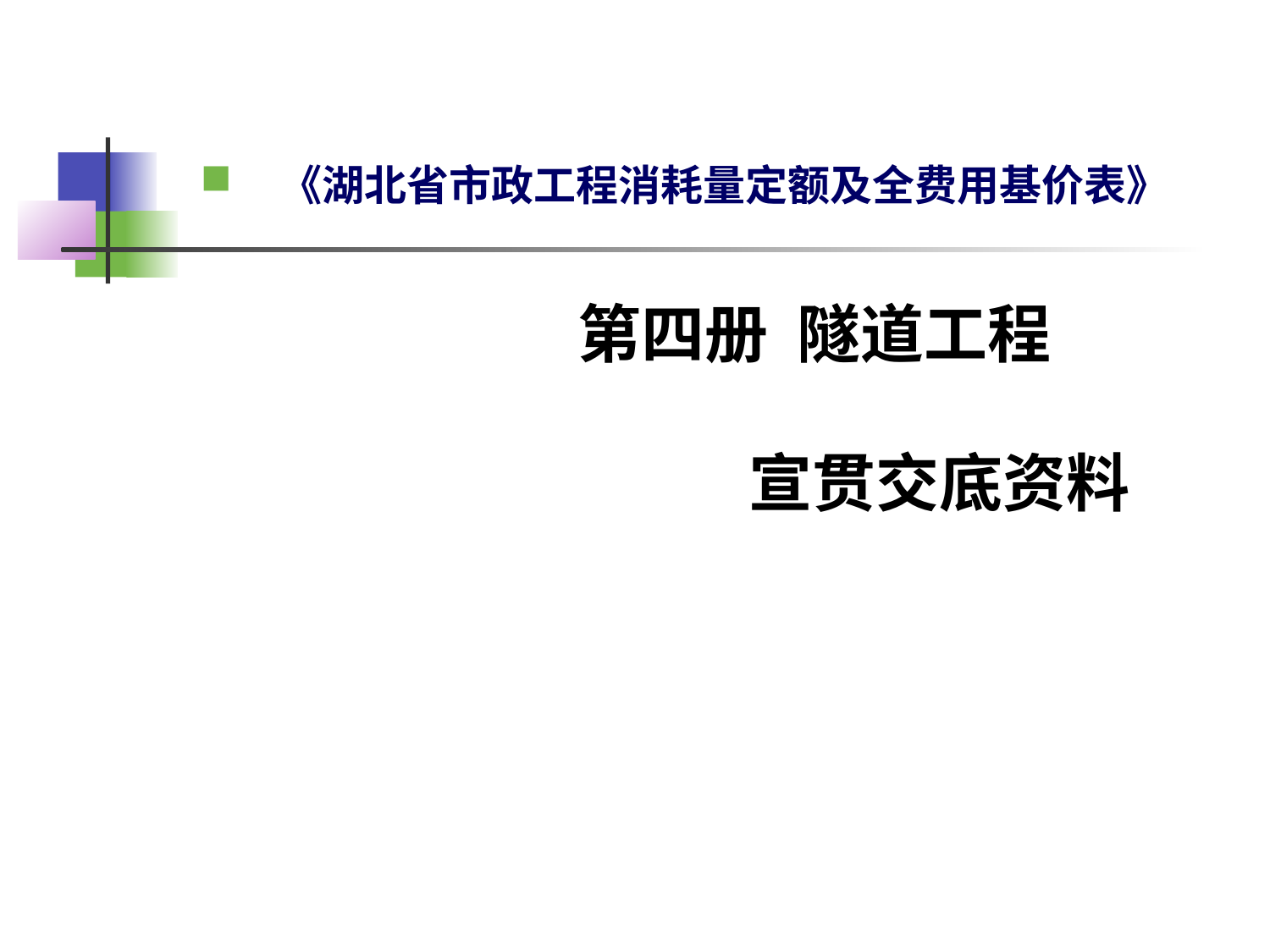

# 《湖北省市政工程消耗量定额及全费用基价表》
第四册  隧道工程
宣贯交底资料